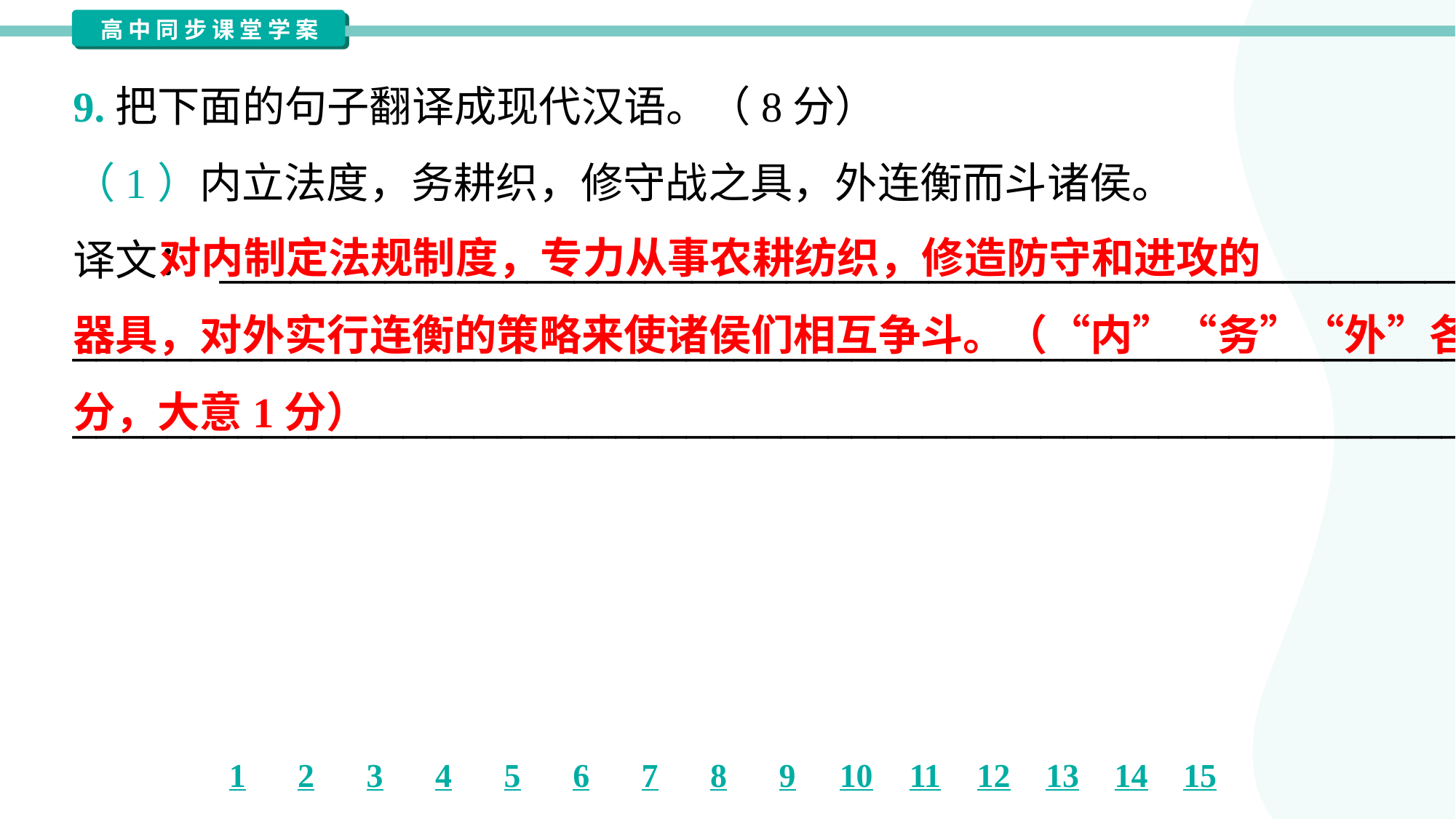

9.把下面的句子翻译成现代汉语。（8分）
（1）内立法度，务耕织，修守战之具，外连衡而斗诸侯。
译文： ______________________________________________________
_____________________________________________________________
_____________________________________________________________
        对内制定法规制度，专力从事农耕纺织，修造防守和进攻的
器具，对外实行连衡的策略来使诸侯们相互争斗。（“内”“务”“外”各1
分，大意1分）